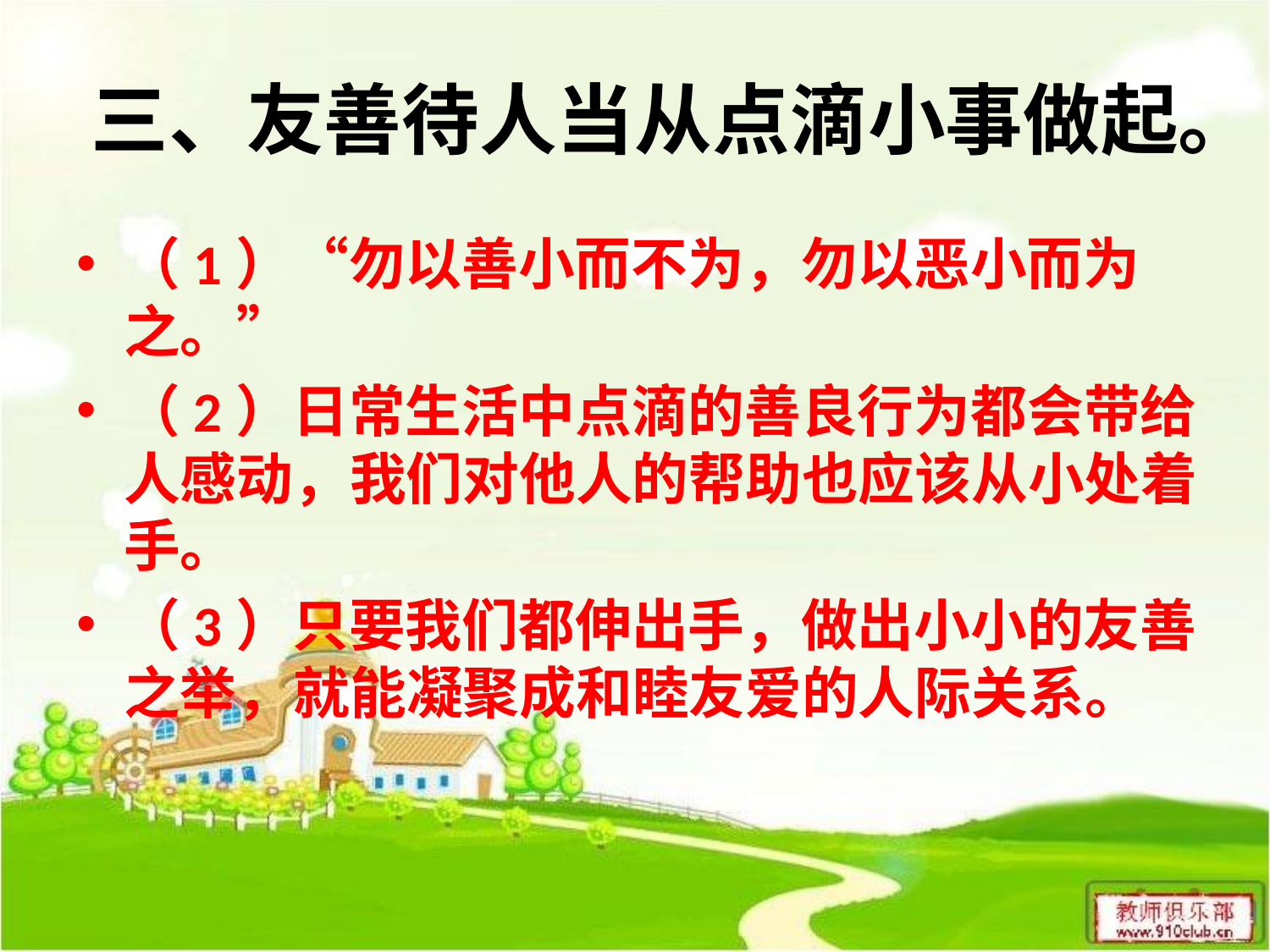

# 三、友善待人当从点滴小事做起。
（1）“勿以善小而不为，勿以恶小而为之。”
（2）日常生活中点滴的善良行为都会带给人感动，我们对他人的帮助也应该从小处着手。
（3）只要我们都伸出手，做出小小的友善之举，就能凝聚成和睦友爱的人际关系。